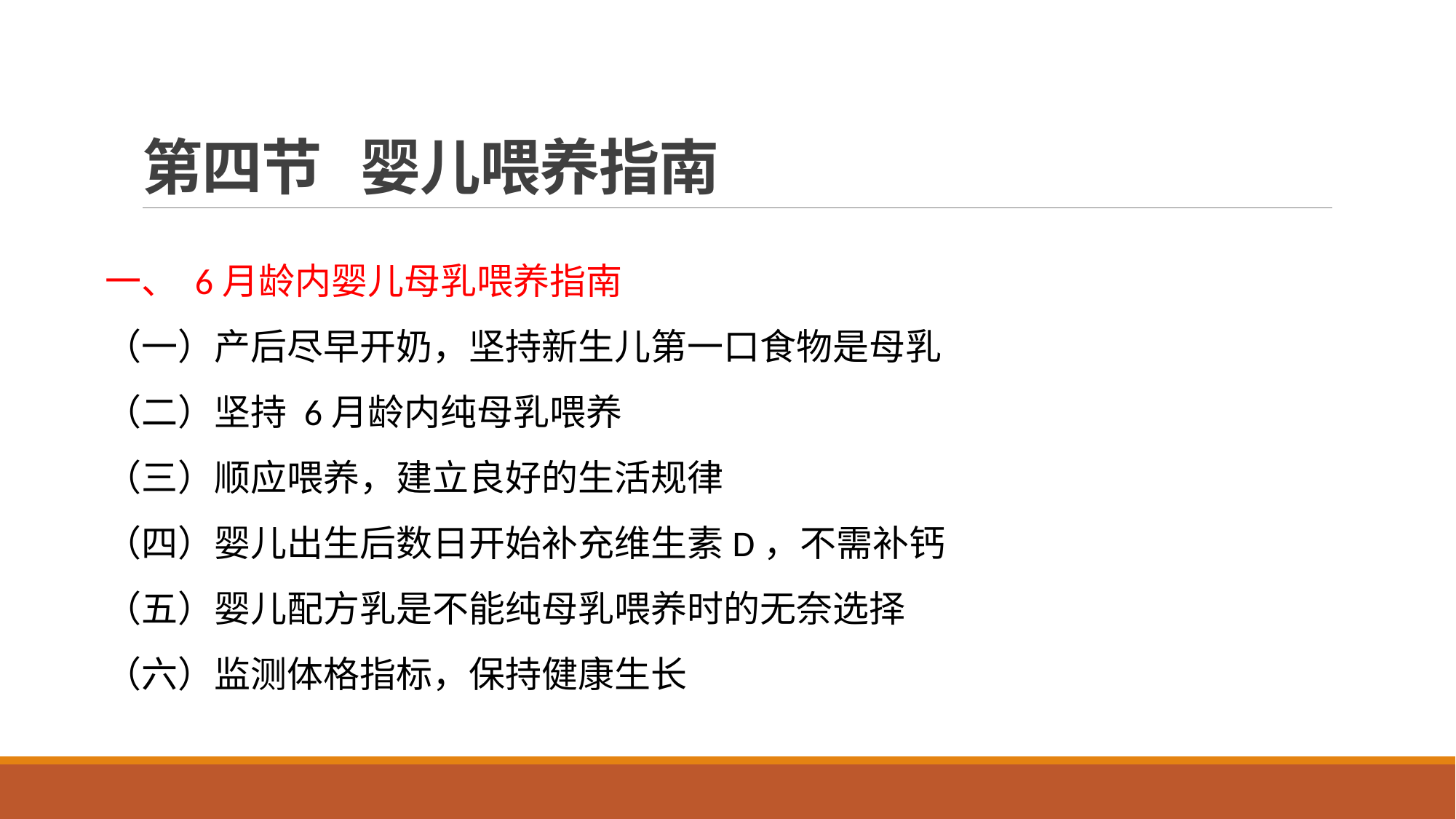

# 第四节   婴儿喂养指南
一、 6月龄内婴儿母乳喂养指南
（一）产后尽早开奶，坚持新生儿第一口食物是母乳
（二）坚持 6月龄内纯母乳喂养
（三）顺应喂养，建立良好的生活规律
（四）婴儿出生后数日开始补充维生素D，不需补钙
（五）婴儿配方乳是不能纯母乳喂养时的无奈选择
（六）监测体格指标，保持健康生长